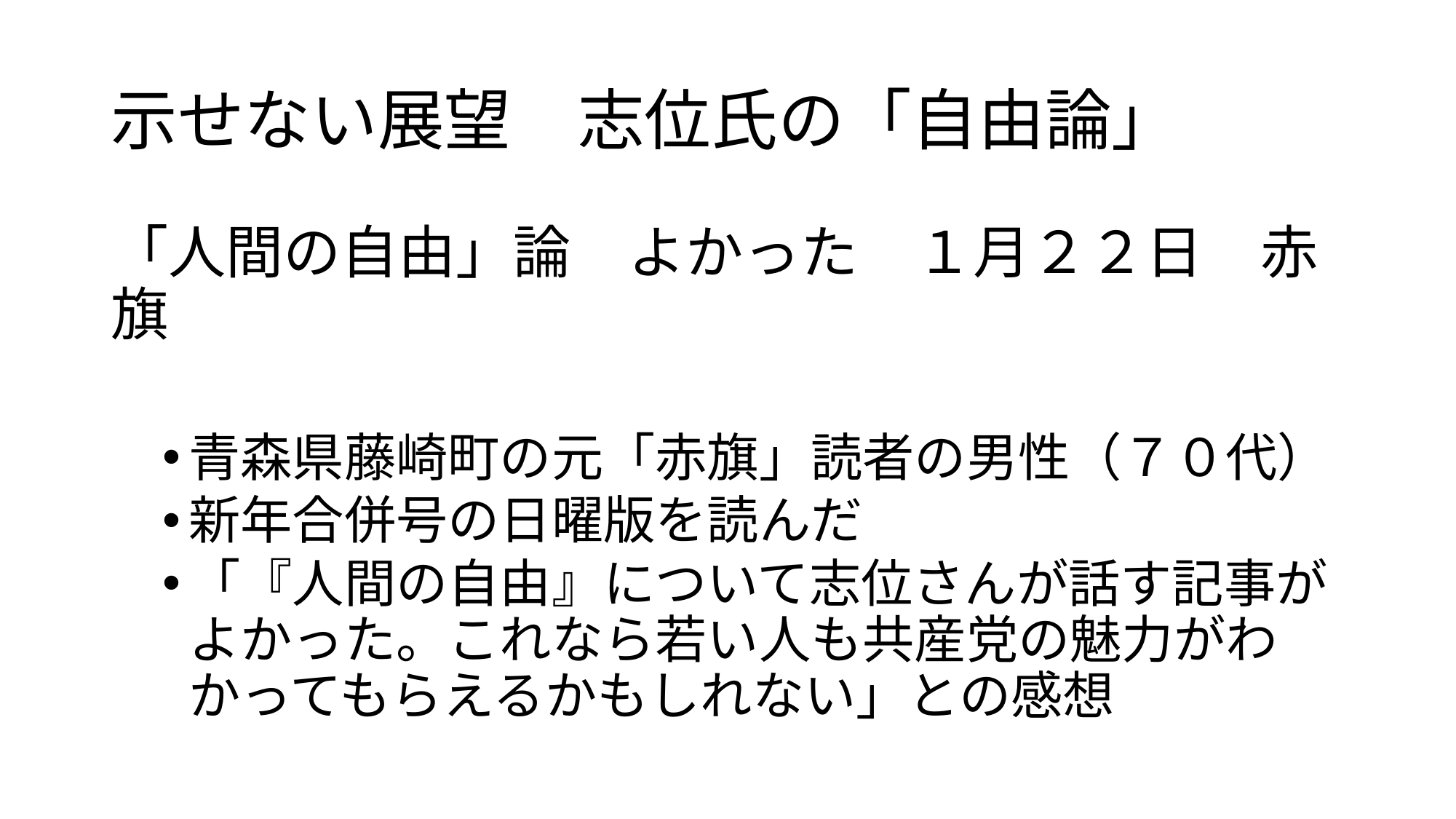

# 示せない展望　志位氏の「自由論」
「人間の自由」論　よかった　１月２２日　赤旗

青森県藤崎町の元「赤旗」読者の男性（７０代）
新年合併号の日曜版を読んだ
「『人間の自由』について志位さんが話す記事がよかった。これなら若い人も共産党の魅力がわかってもらえるかもしれない」との感想